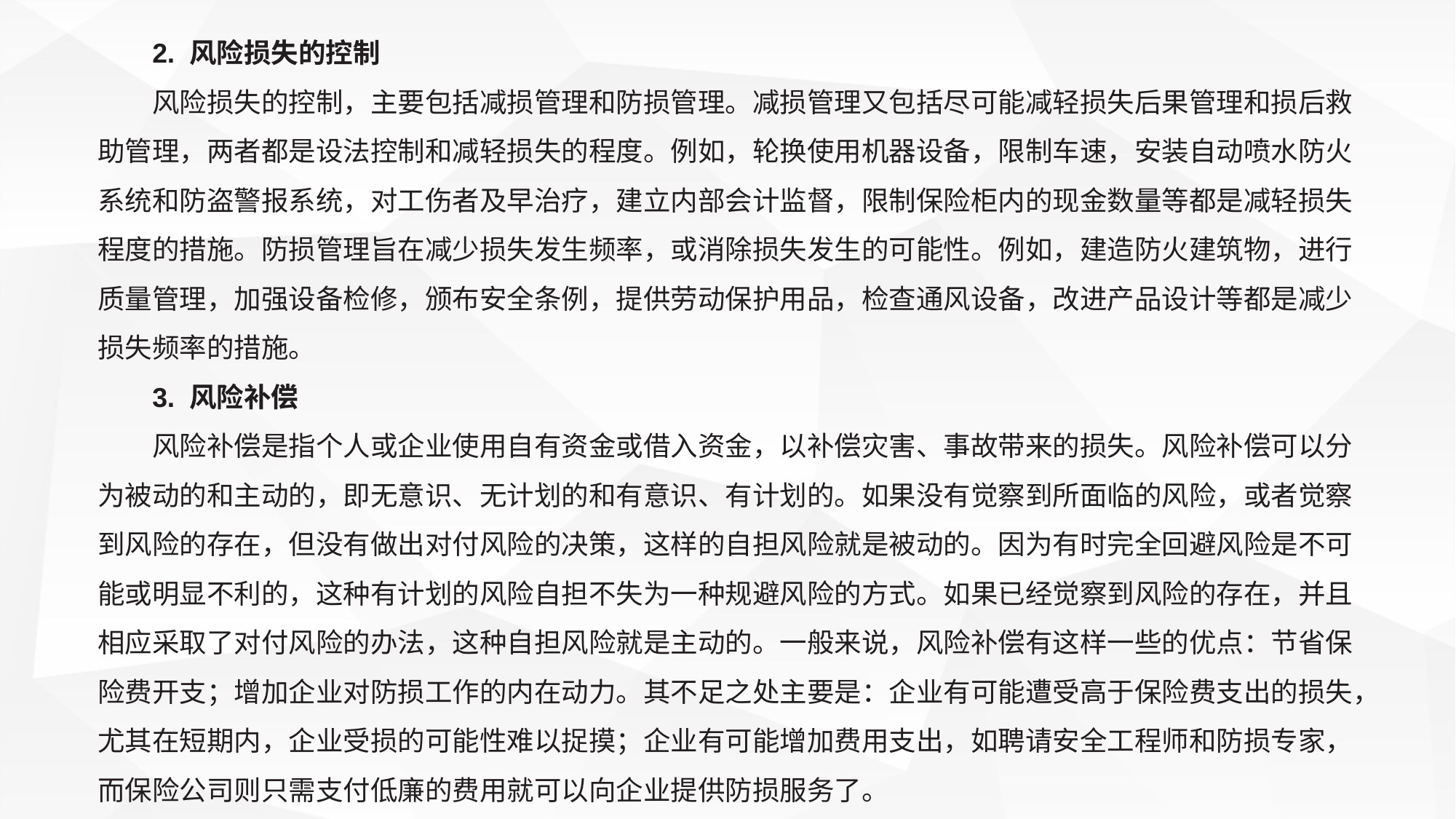

2. 风险损失的控制
风险损失的控制，主要包括减损管理和防损管理。减损管理又包括尽可能减轻损失后果管理和损后救助管理，两者都是设法控制和减轻损失的程度。例如，轮换使用机器设备，限制车速，安装自动喷水防火系统和防盗警报系统，对工伤者及早治疗，建立内部会计监督，限制保险柜内的现金数量等都是减轻损失程度的措施。防损管理旨在减少损失发生频率，或消除损失发生的可能性。例如，建造防火建筑物，进行质量管理，加强设备检修，颁布安全条例，提供劳动保护用品，检查通风设备，改进产品设计等都是减少损失频率的措施。
3. 风险补偿
风险补偿是指个人或企业使用自有资金或借入资金，以补偿灾害、事故带来的损失。风险补偿可以分为被动的和主动的，即无意识、无计划的和有意识、有计划的。如果没有觉察到所面临的风险，或者觉察到风险的存在，但没有做出对付风险的决策，这样的自担风险就是被动的。因为有时完全回避风险是不可能或明显不利的，这种有计划的风险自担不失为一种规避风险的方式。如果已经觉察到风险的存在，并且相应采取了对付风险的办法，这种自担风险就是主动的。一般来说，风险补偿有这样一些的优点：节省保险费开支；增加企业对防损工作的内在动力。其不足之处主要是：企业有可能遭受高于保险费支出的损失，尤其在短期内，企业受损的可能性难以捉摸；企业有可能增加费用支出，如聘请安全工程师和防损专家，而保险公司则只需支付低廉的费用就可以向企业提供防损服务了。